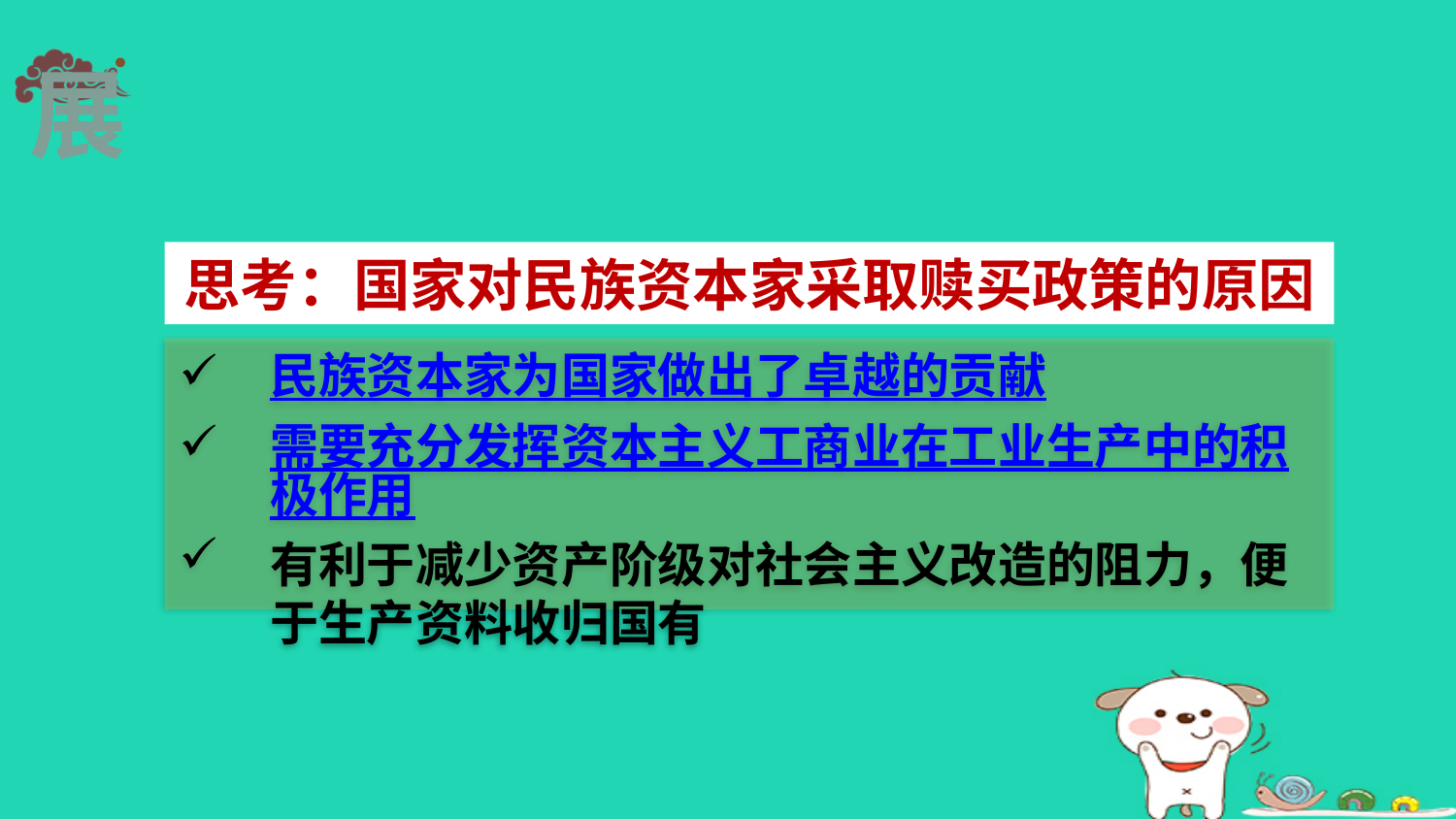

展
思考：国家对民族资本家采取赎买政策的原因
民族资本家为国家做出了卓越的贡献
需要充分发挥资本主义工商业在工业生产中的积极作用
有利于减少资产阶级对社会主义改造的阻力，便于生产资料收归国有